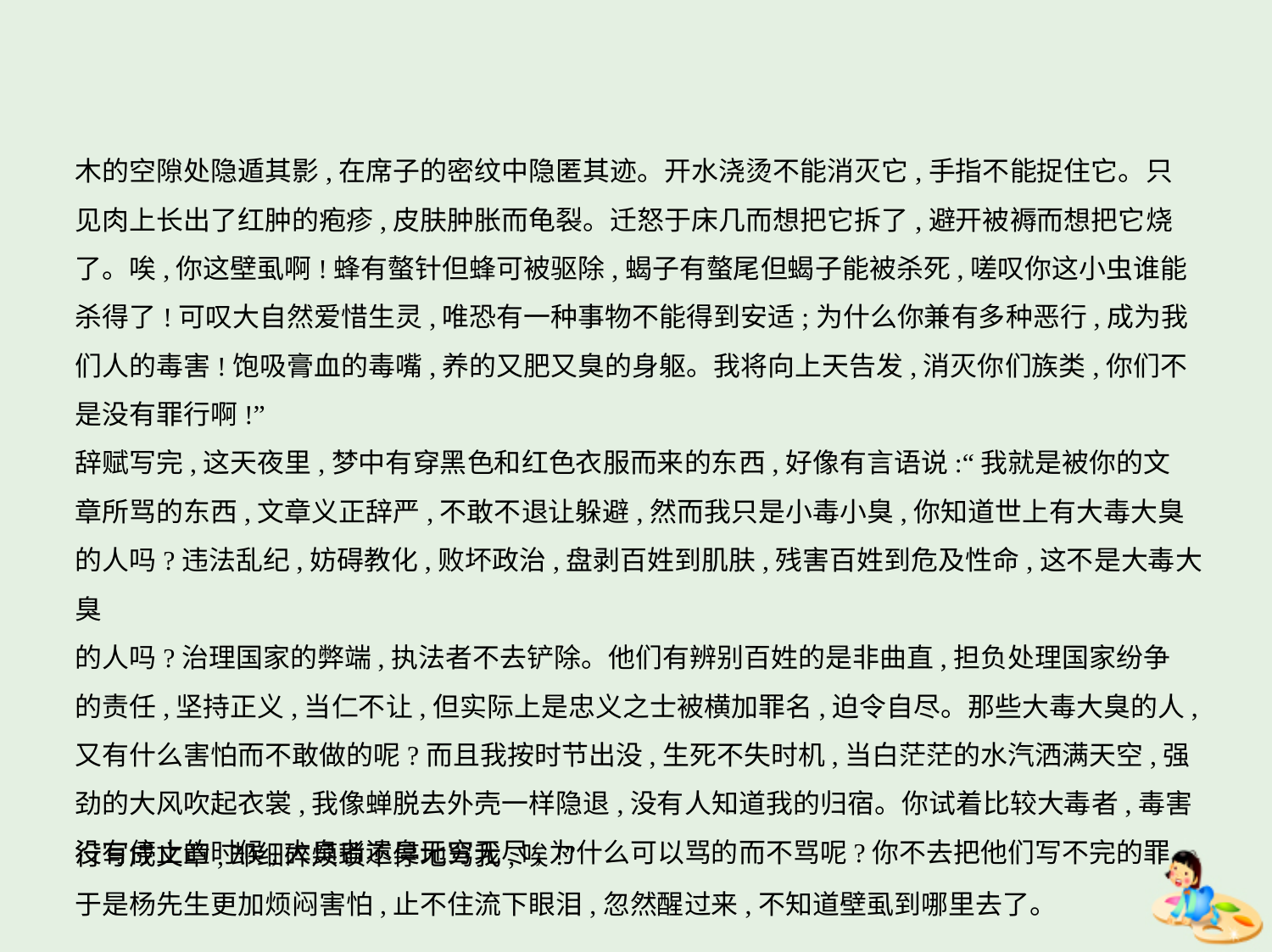

木的空隙处隐遁其影,在席子的密纹中隐匿其迹。开水浇烫不能消灭它,手指不能捉住它。只
见肉上长出了红肿的疱疹,皮肤肿胀而龟裂。迁怒于床几而想把它拆了,避开被褥而想把它烧
了。唉,你这壁虱啊!蜂有螫针但蜂可被驱除,蝎子有螫尾但蝎子能被杀死,嗟叹你这小虫谁能
杀得了!可叹大自然爱惜生灵,唯恐有一种事物不能得到安适;为什么你兼有多种恶行,成为我
们人的毒害!饱吸膏血的毒嘴,养的又肥又臭的身躯。我将向上天告发,消灭你们族类,你们不
是没有罪行啊!”
辞赋写完,这天夜里,梦中有穿黑色和红色衣服而来的东西,好像有言语说:“我就是被你的文
章所骂的东西,文章义正辞严,不敢不退让躲避,然而我只是小毒小臭,你知道世上有大毒大臭
的人吗?违法乱纪,妨碍教化,败坏政治,盘剥百姓到肌肤,残害百姓到危及性命,这不是大毒大臭
的人吗?治理国家的弊端,执法者不去铲除。他们有辨别百姓的是非曲直,担负处理国家纷争
的责任,坚持正义,当仁不让,但实际上是忠义之士被横加罪名,迫令自尽。那些大毒大臭的人,
又有什么害怕而不敢做的呢?而且我按时节出没,生死不失时机,当白茫茫的水汽洒满天空,强
劲的大风吹起衣裳,我像蝉脱去外壳一样隐退,没有人知道我的归宿。你试着比较大毒者,毒害
没有停止的时候,大臭者遗臭无穷无尽,为什么可以骂的而不骂呢?你不去把他们写不完的罪
行写成文章,却细碎烦琐不停地骂我,唉!”
于是杨先生更加烦闷害怕,止不住流下眼泪,忽然醒过来,不知道壁虱到哪里去了。